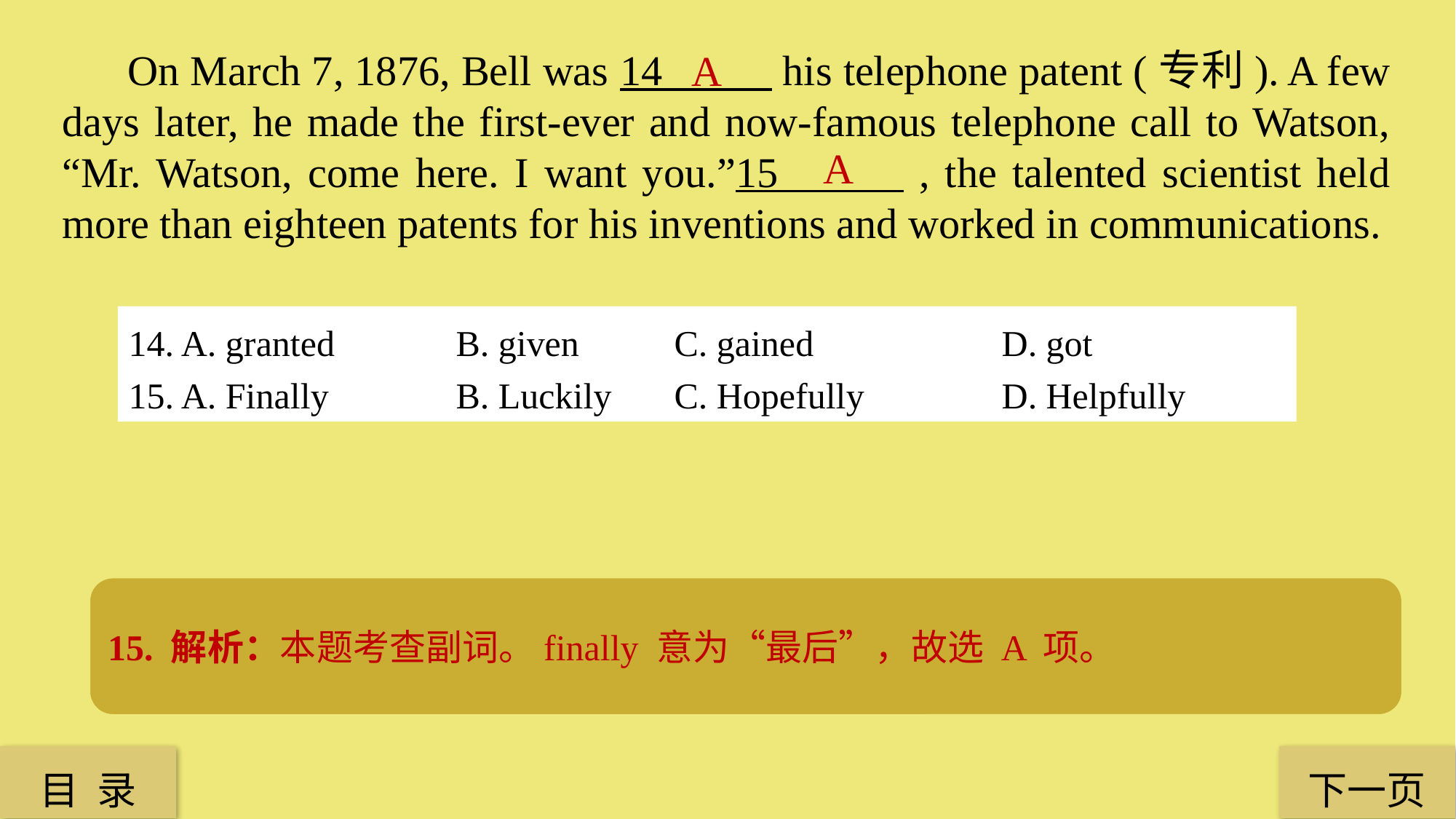

On March 7, 1876, Bell was 14           his telephone patent (专利). A few days later, he made the first-ever and now-famous telephone call to Watson, “Mr. Watson, come here. I want you.”15         , the talented scientist held more than eighteen patents for his inventions and worked in communications.
A
A
14. A. granted 		B. given 	C. gained 		D. got
15. A. Finally 		B. Luckily 	C. Hopefully 		D. Helpfully
14. 解析：本题考查动词。grant a patent 意为“颁发专利”，故选 A 项。
15. 解析：本题考查副词。finally 意为“最后”，故选 A 项。